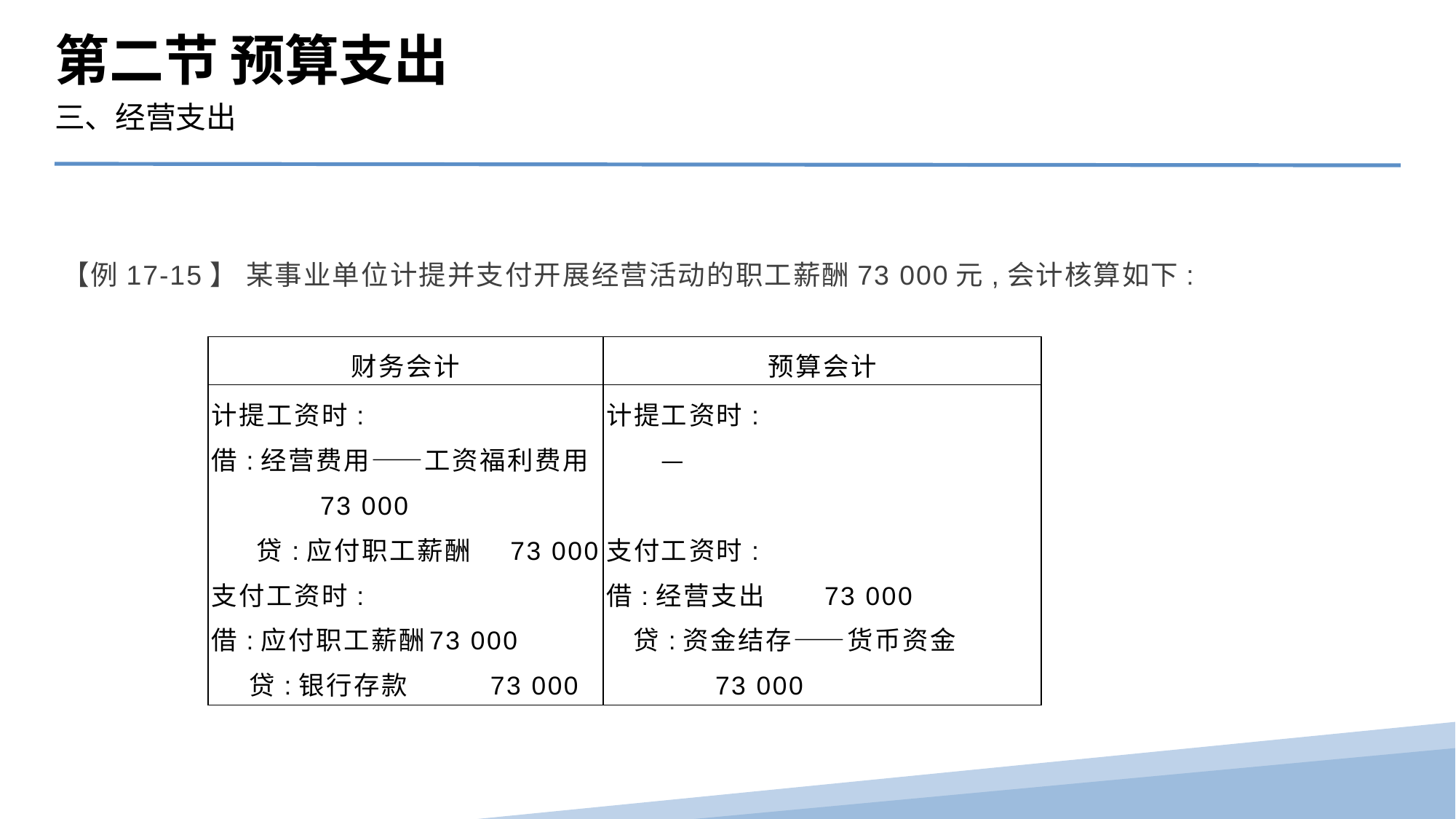

第二节 预算支出
三、经营支出
【例17-15】 某事业单位计提并支付开展经营活动的职工薪酬73 000元,会计核算如下:

| 财务会计 | 预算会计 |
| --- | --- |
| 计提工资时: 借:经营费用——工资福利费用 73 000 贷:应付职工薪酬 73 000 支付工资时: 借:应付职工薪酬 73 000 贷:银行存款 73 000 | 计提工资时: 　　— 　 支付工资时: 借:经营支出 73 000 贷:资金结存——货币资金 73 000 |